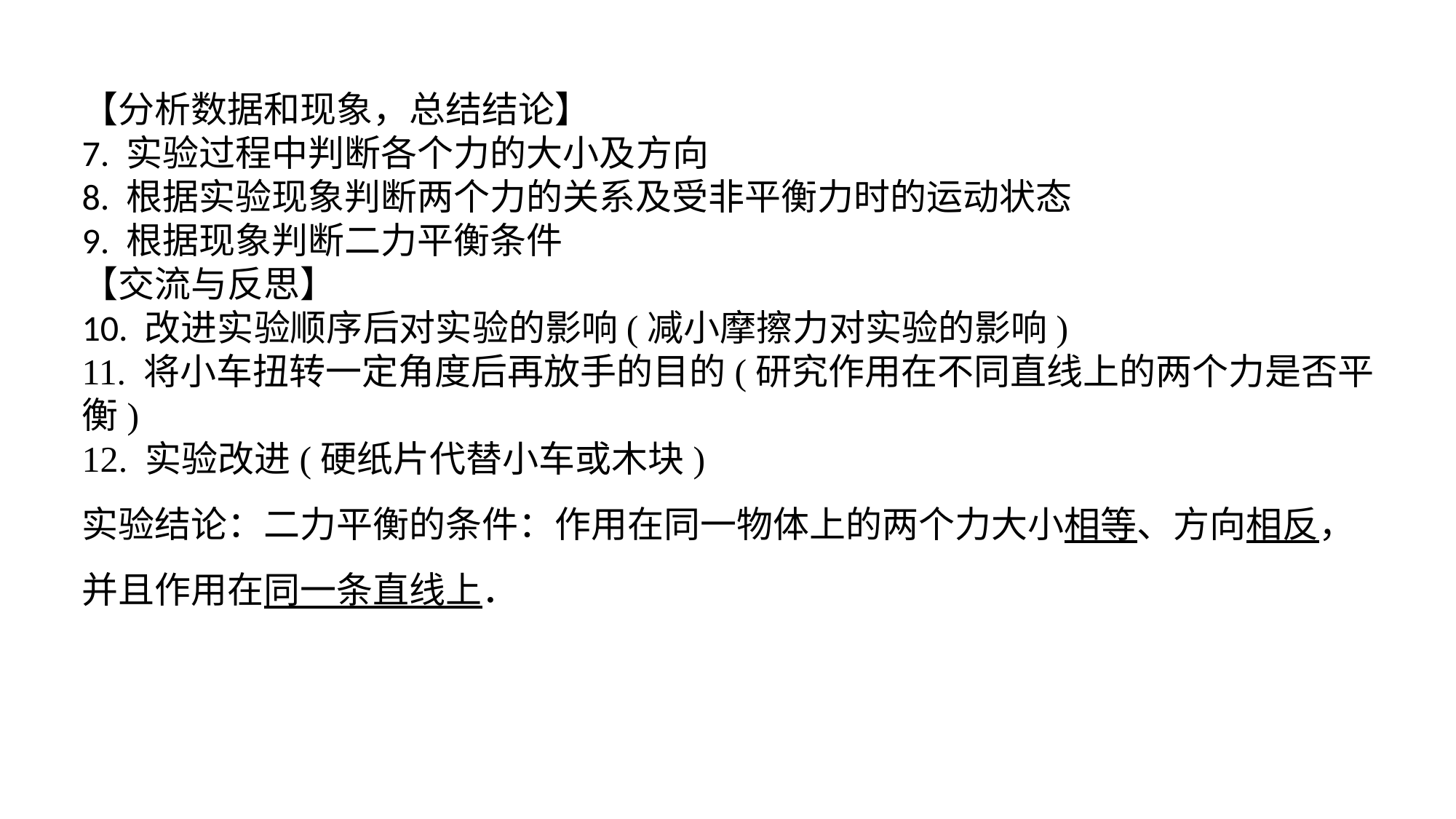

【分析数据和现象，总结结论】7. 实验过程中判断各个力的大小及方向8. 根据实验现象判断两个力的关系及受非平衡力时的运动状态9. 根据现象判断二力平衡条件【交流与反思】10. 改进实验顺序后对实验的影响(减小摩擦力对实验的影响)11. 将小车扭转一定角度后再放手的目的(研究作用在不同直线上的两个力是否平衡)12. 实验改进(硬纸片代替小车或木块)实验结论：二力平衡的条件：作用在同一物体上的两个力大小相等、方向相反，并且作用在同一条直线上．